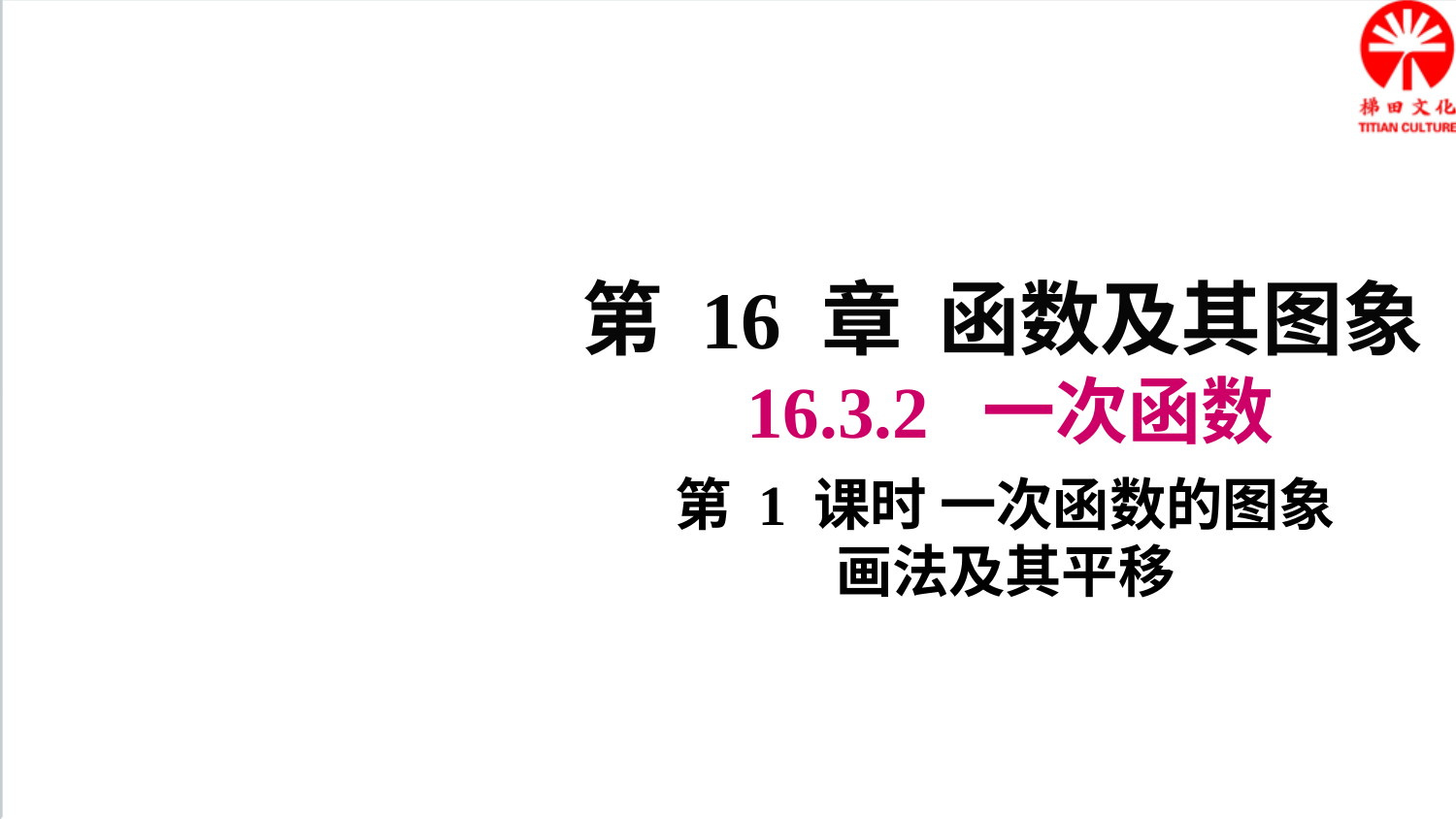

第 16 章  函数及其图象
16.3.2  一次函数
第 1 课时 一次函数的图象画法及其平移